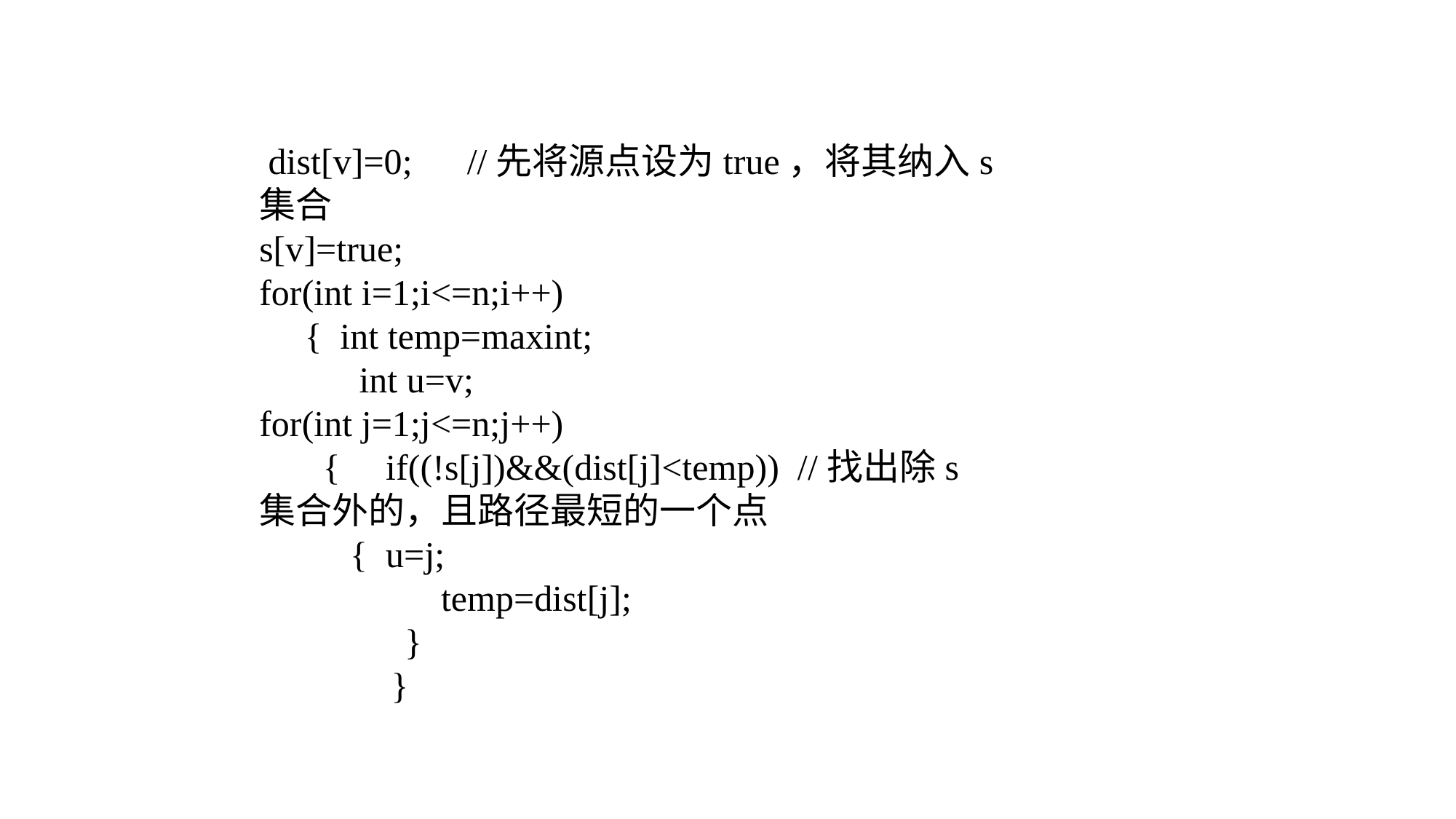

dist[v]=0;      //先将源点设为true，将其纳入s集合s[v]=true;for(int i=1;i<=n;i++)     {  int temp=maxint;             int u=v;            for(int j=1;j<=n;j++)       {     if((!s[j])&&(dist[j]<temp))  //找出除s集合外的，且路径最短的一个点          {  u=j;                      temp=dist[j];                  }             }